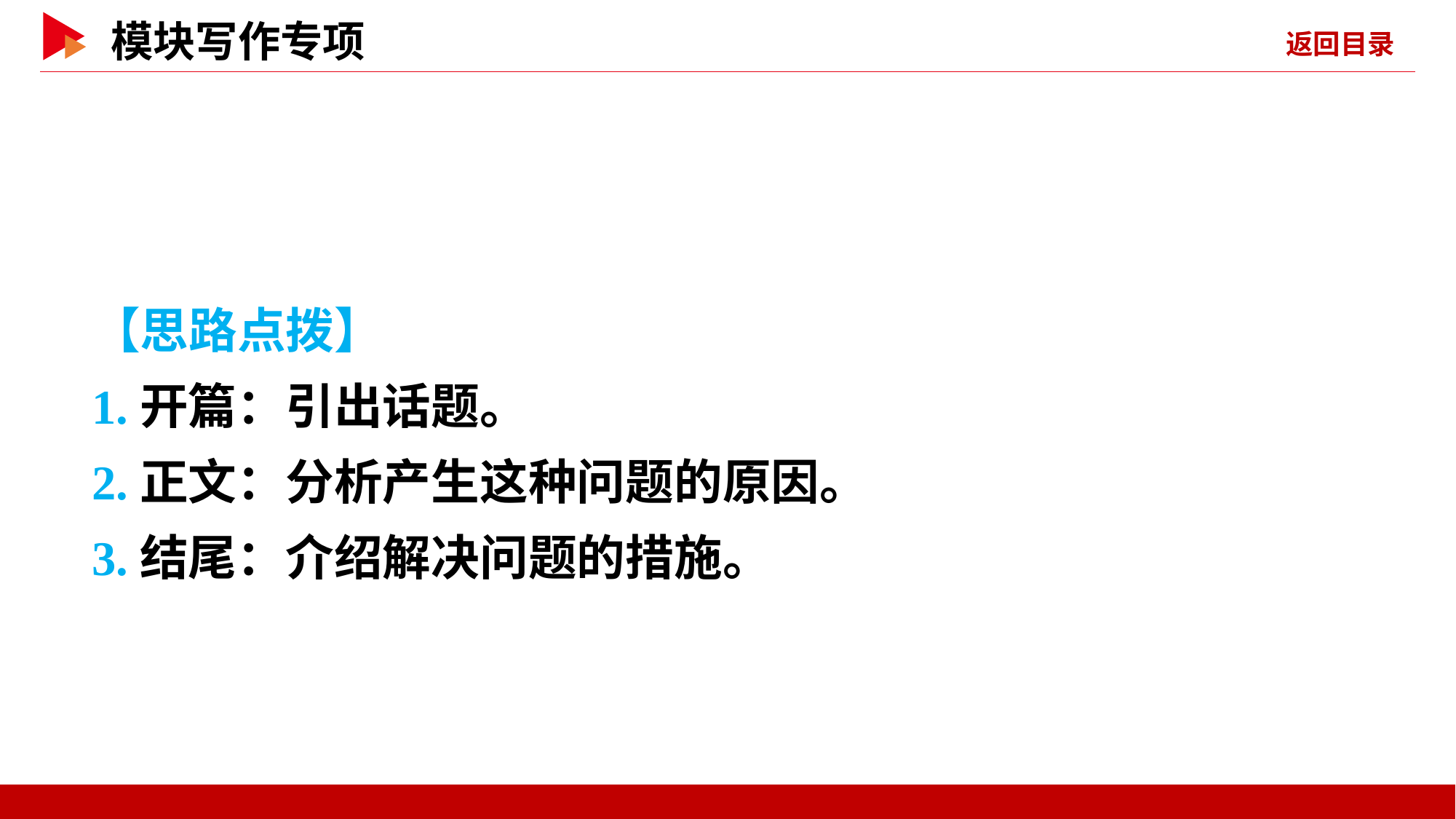

【思路点拨】
1.开篇：引出话题。
2.正文：分析产生这种问题的原因。
3.结尾：介绍解决问题的措施。